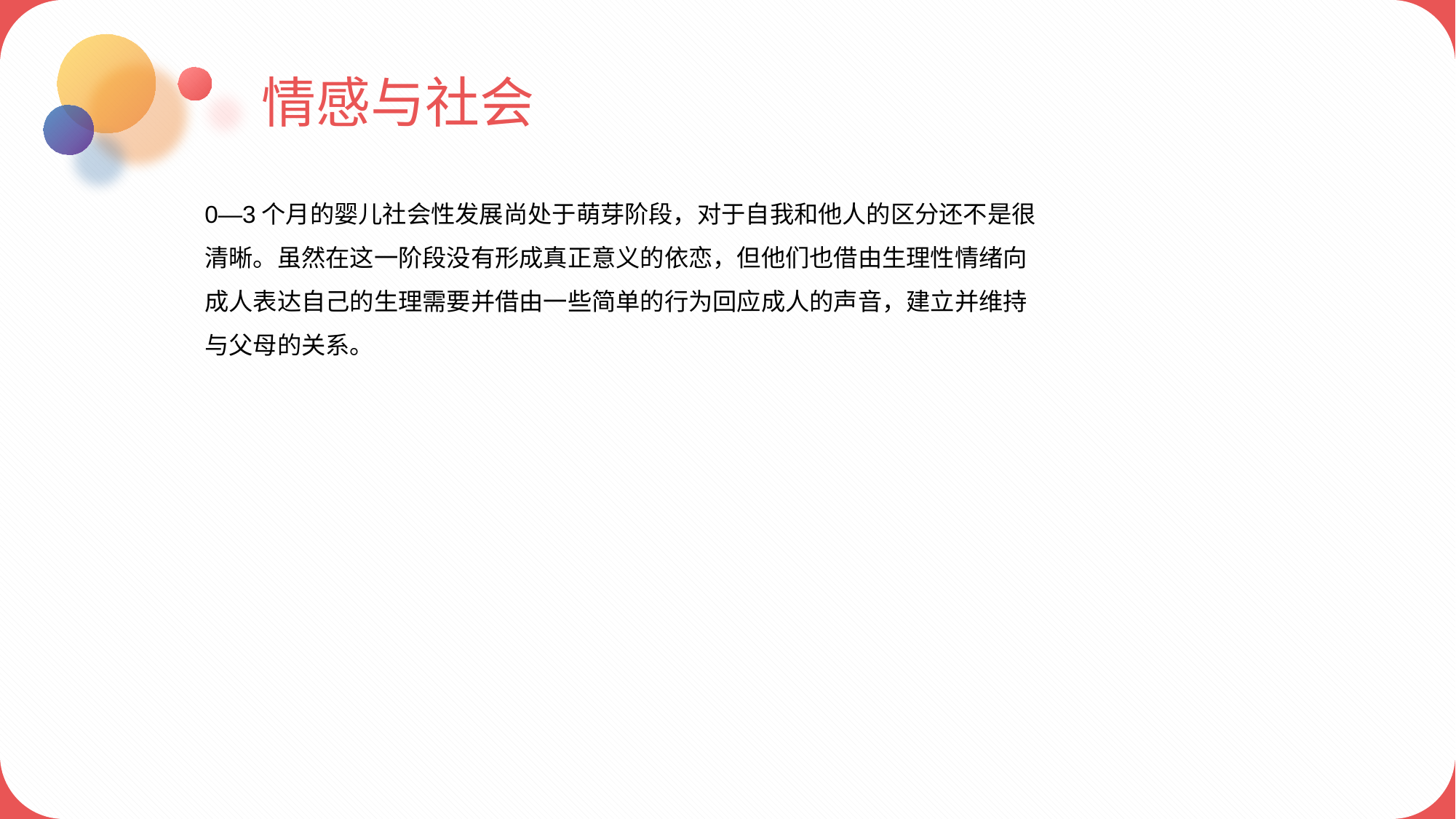

情感与社会
0—3个月的婴儿社会性发展尚处于萌芽阶段，对于自我和他人的区分还不是很清晰。虽然在这一阶段没有形成真正意义的依恋，但他们也借由生理性情绪向成人表达自己的生理需要并借由一些简单的行为回应成人的声音，建立并维持与父母的关系。